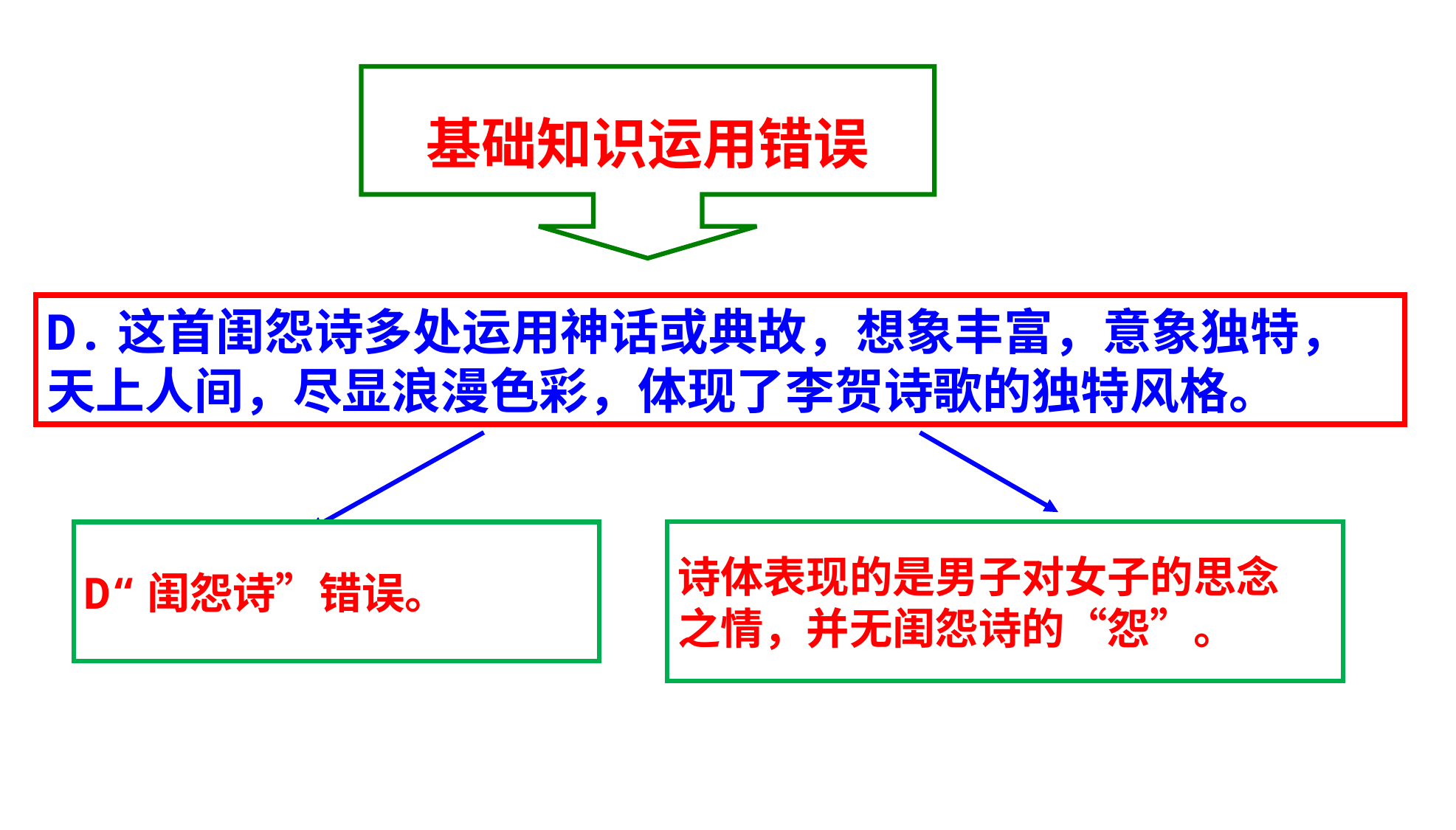

基础知识运用错误
D.这首闺怨诗多处运用神话或典故，想象丰富，意象独特，天上人间，尽显浪漫色彩，体现了李贺诗歌的独特风格。

诗体表现的是男子对女子的思念
之情，并无闺怨诗的“怨”。
D“闺怨诗”错误。